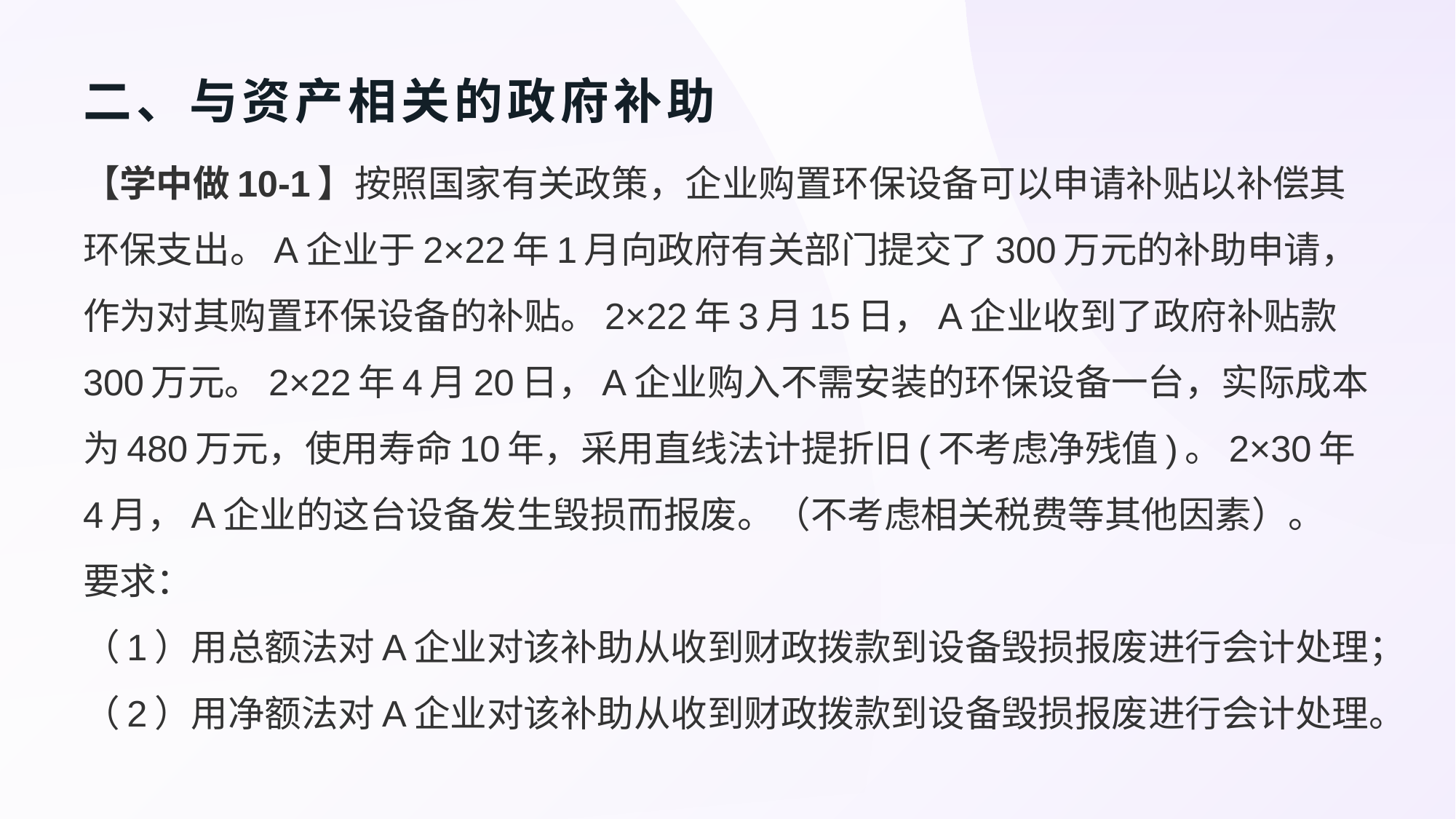

# 二、与资产相关的政府补助
【学中做10-1】按照国家有关政策，企业购置环保设备可以申请补贴以补偿其环保支出。A企业于2×22年1月向政府有关部门提交了300万元的补助申请，作为对其购置环保设备的补贴。2×22年3月15日，A企业收到了政府补贴款300万元。2×22年4月20日，A企业购入不需安装的环保设备一台，实际成本为480万元，使用寿命10年，采用直线法计提折旧(不考虑净残值)。2×30年4月，A企业的这台设备发生毁损而报废。（不考虑相关税费等其他因素）。
要求：
（1）用总额法对A企业对该补助从收到财政拨款到设备毁损报废进行会计处理；
（2）用净额法对A企业对该补助从收到财政拨款到设备毁损报废进行会计处理。